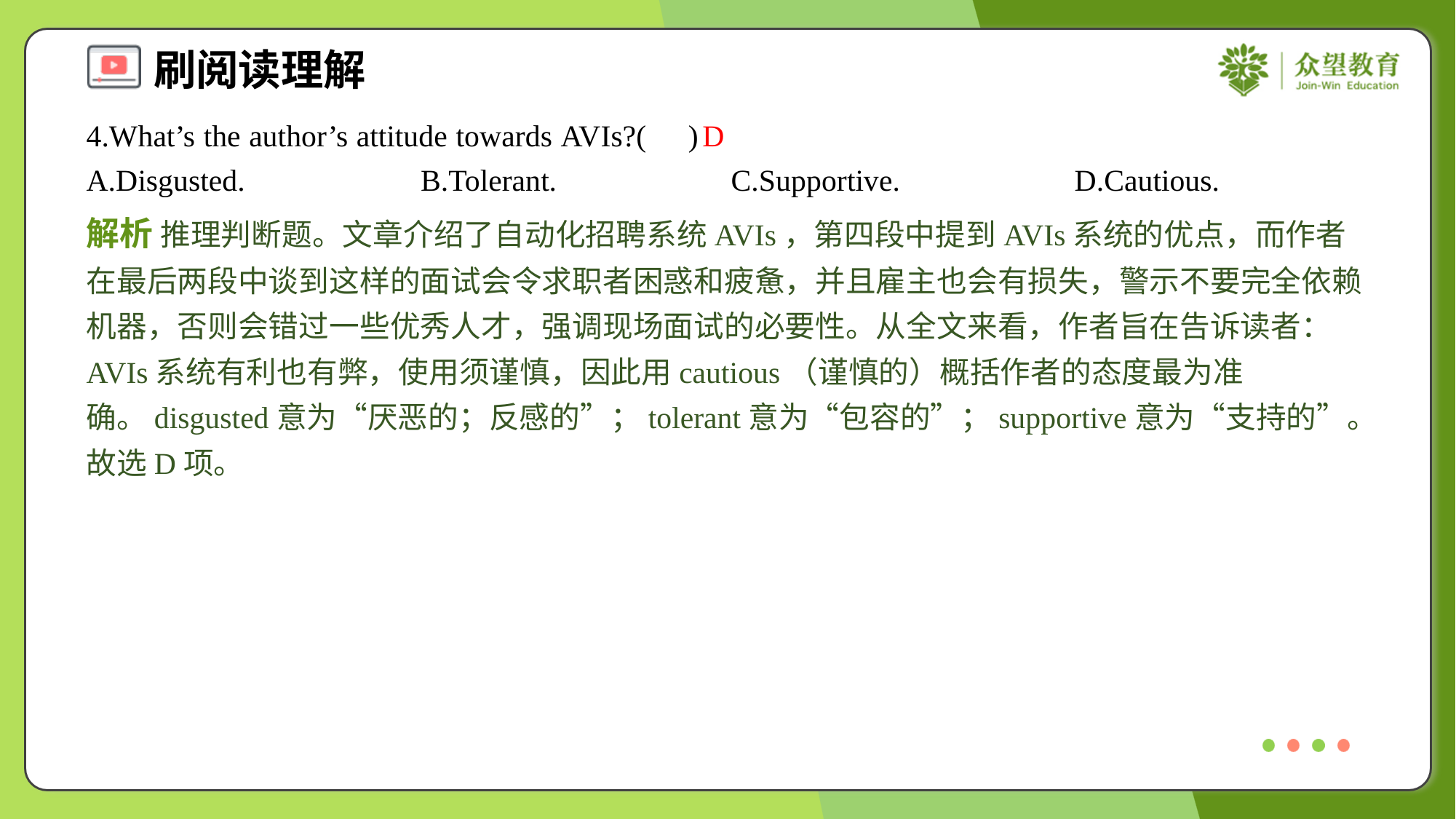

4.What’s the author’s attitude towards AVIs?(     )
D
A.Disgusted.	B.Tolerant.	C.Supportive.	D.Cautious.
解析 推理判断题。文章介绍了自动化招聘系统AVIs，第四段中提到AVIs系统的优点，而作者在最后两段中谈到这样的面试会令求职者困惑和疲惫，并且雇主也会有损失，警示不要完全依赖机器，否则会错过一些优秀人才，强调现场面试的必要性。从全文来看，作者旨在告诉读者：AVIs系统有利也有弊，使用须谨慎，因此用cautious（谨慎的）概括作者的态度最为准确。disgusted意为“厌恶的；反感的”；tolerant意为“包容的”；supportive意为“支持的”。故选D项。